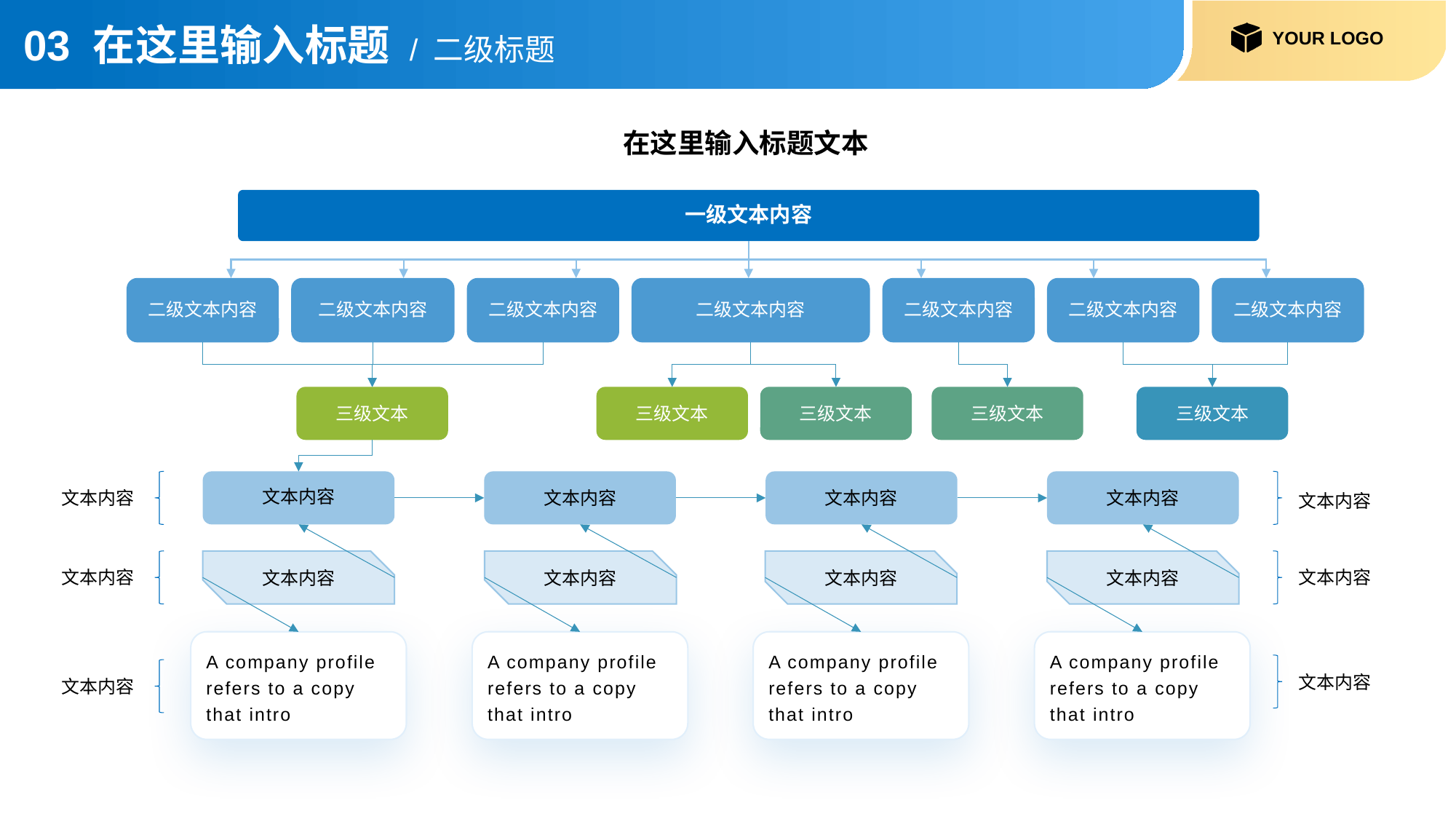

# 03 在这里输入标题 / 二级标题
在这里输入标题文本

一级文本内容

二级文本内容
二级文本内容
二级文本内容
二级文本内容
二级文本内容
二级文本内容
二级文本内容
三级文本
三级文本
三级文本
三级文本
三级文本

文本内容
文本内容
文本内容
文本内容
文本内容
文本内容

文本内容
文本内容
文本内容
文本内容

文本内容
文本内容
A company profile refers to a copy that intro
A company profile refers to a copy that intro
A company profile refers to a copy that intro
A company profile refers to a copy that intro

文本内容
文本内容